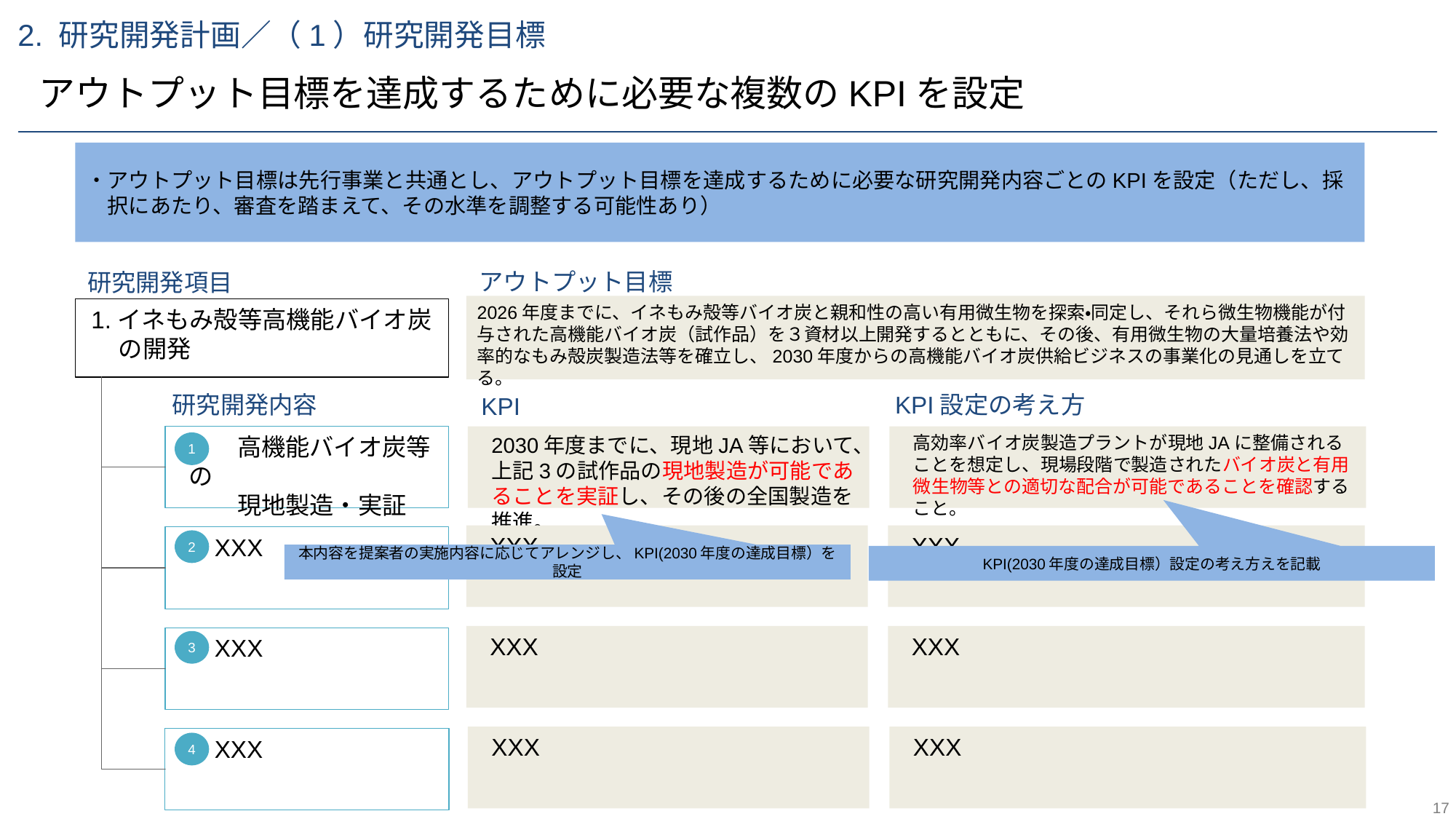

2. 研究開発計画／（1）研究開発目標
アウトプット目標を達成するために必要な複数のKPIを設定
・アウトプット目標は先行事業と共通とし、アウトプット目標を達成するために必要な研究開発内容ごとのKPIを設定（ただし、採択にあたり、審査を踏まえて、その水準を調整する可能性あり）
アウトプット目標
研究開発項目
研究開発項目
2026年度までに、イネもみ殻等バイオ炭と親和性の高い有用微生物を探索・同定し、それら微生物機能が付与された高機能バイオ炭（試作品）を３資材以上開発するとともに、その後、有用微生物の大量培養法や効率的なもみ殻炭製造法等を確立し、2030年度からの高機能バイオ炭供給ビジネスの事業化の見通しを立てる。
1.イネもみ殻等高機能バイオ炭の開発

研究開発内容
KPI設定の考え方
KPI
2030年度までに、現地JA等において、上記3の試作品の現地製造が可能であることを実証し、その後の全国製造を推進。

　　高機能バイオ炭等の
　　現地製造・実証
高効率バイオ炭製造プラントが現地JAに整備されることを想定し、現場段階で製造されたバイオ炭と有用微生物等との適切な配合が可能であることを確認すること。

1
XXX
XXX
XXX
2
本内容を提案者の実施内容に応じてアレンジし、KPI(2030年度の達成目標）を設定
KPI(2030年度の達成目標）設定の考え方えを記載
XXX
XXX
XXX
3
XXX
XXX
XXX
4